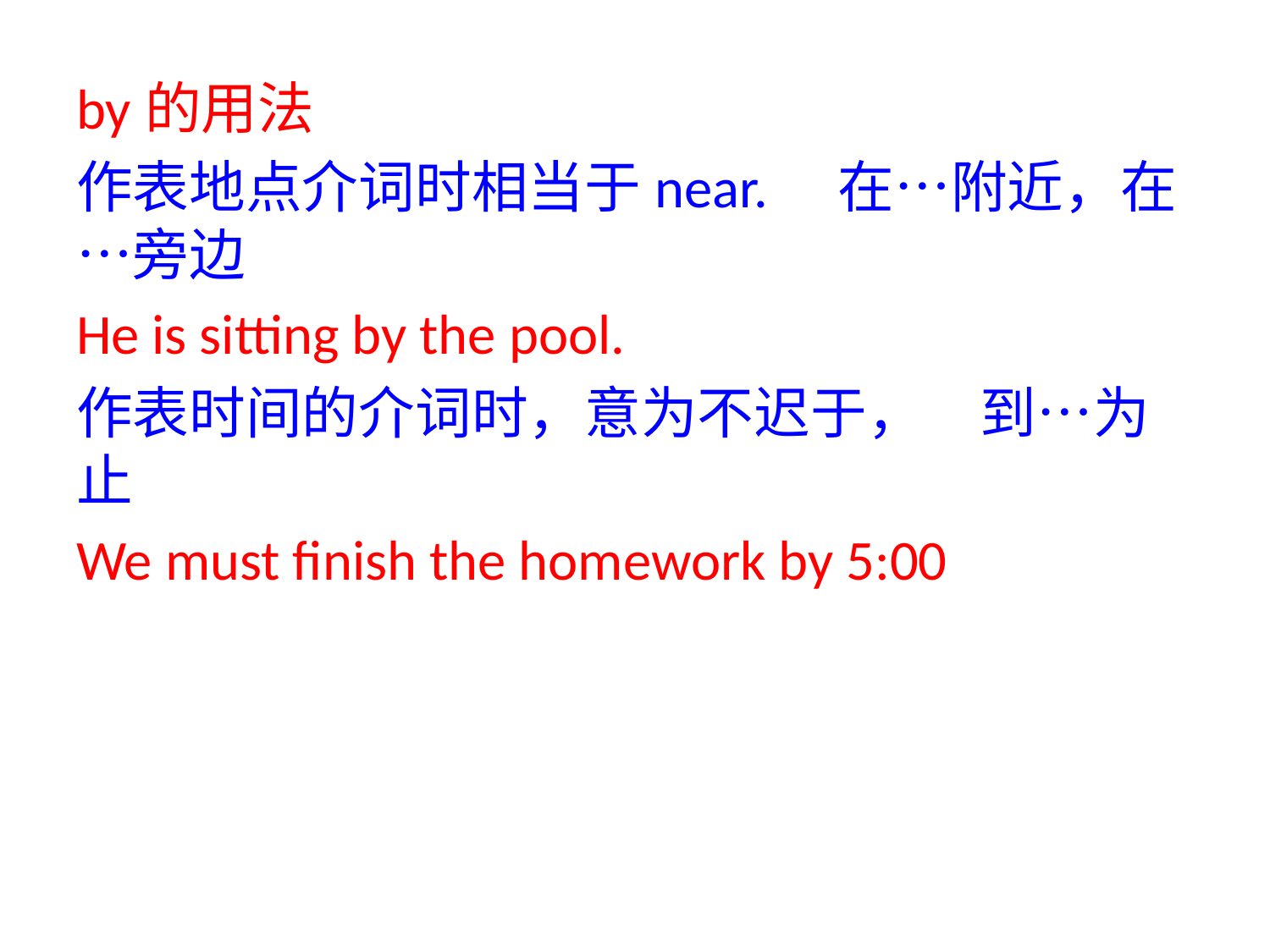

by的用法
作表地点介词时相当于near.　在…附近，在…旁边
He is sitting by the pool.
作表时间的介词时，意为不迟于，　到…为止
We must finish the homework by 5:00